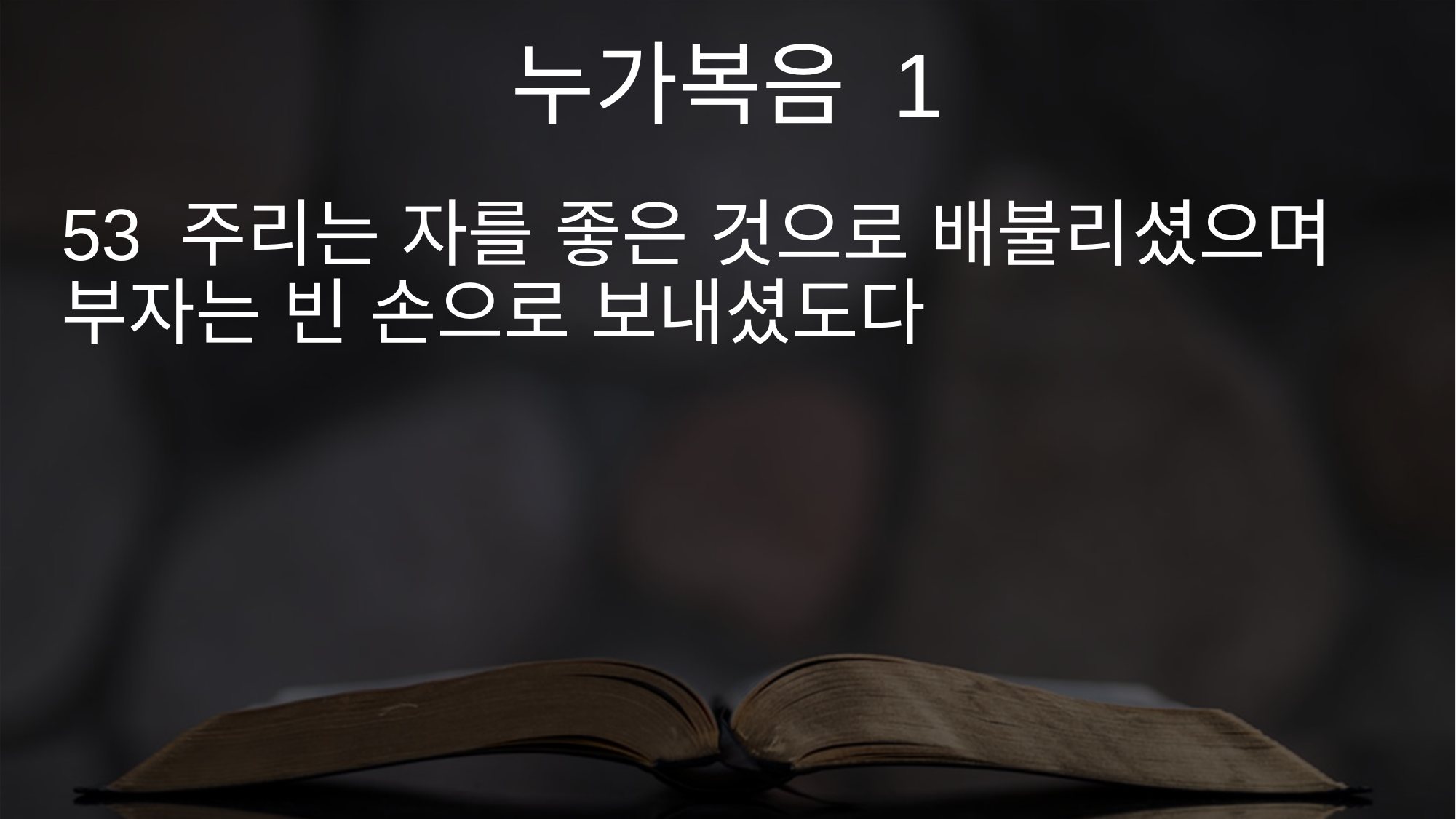

누가복음 1
53 주리는 자를 좋은 것으로 배불리셨으며 부자는 빈 손으로 보내셨도다